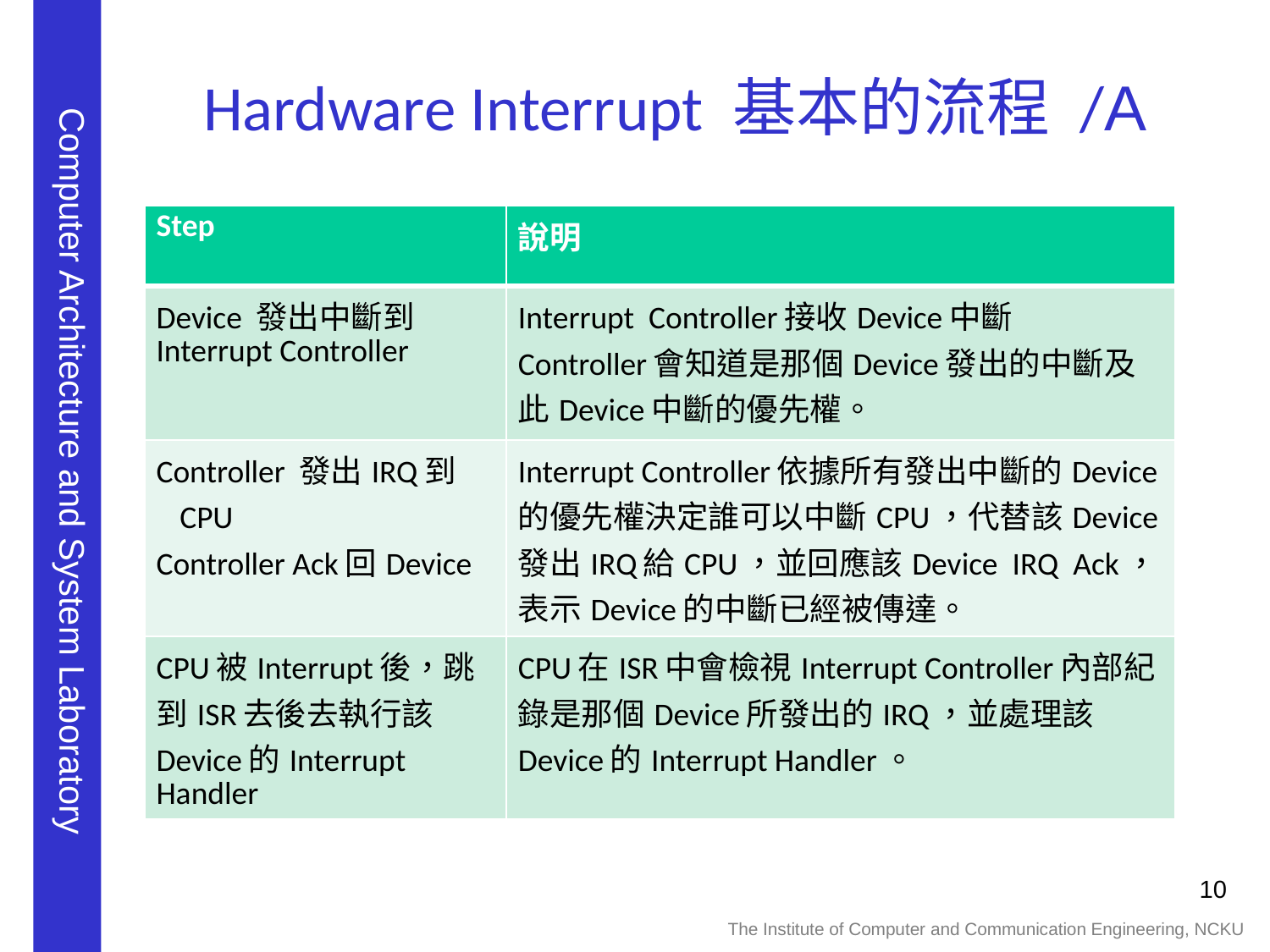

# Hardware Interrupt 基本的流程 /A
| Step | 說明 |
| --- | --- |
| Device 發出中斷到Interrupt Controller | Interrupt Controller接收Device中斷 Controller會知道是那個Device發出的中斷及此Device中斷的優先權。 |
| Controller 發出IRQ到 CPU Controller Ack回Device | Interrupt Controller依據所有發出中斷的Device的優先權決定誰可以中斷CPU，代替該Device發出IRQ給CPU，並回應該Device IRQ Ack，表示Device的中斷已經被傳達。 |
| CPU被Interrupt後，跳到ISR去後去執行該Device的Interrupt Handler | CPU在ISR中會檢視Interrupt Controller內部紀錄是那個Device所發出的IRQ，並處理該Device的Interrupt Handler。 |
10